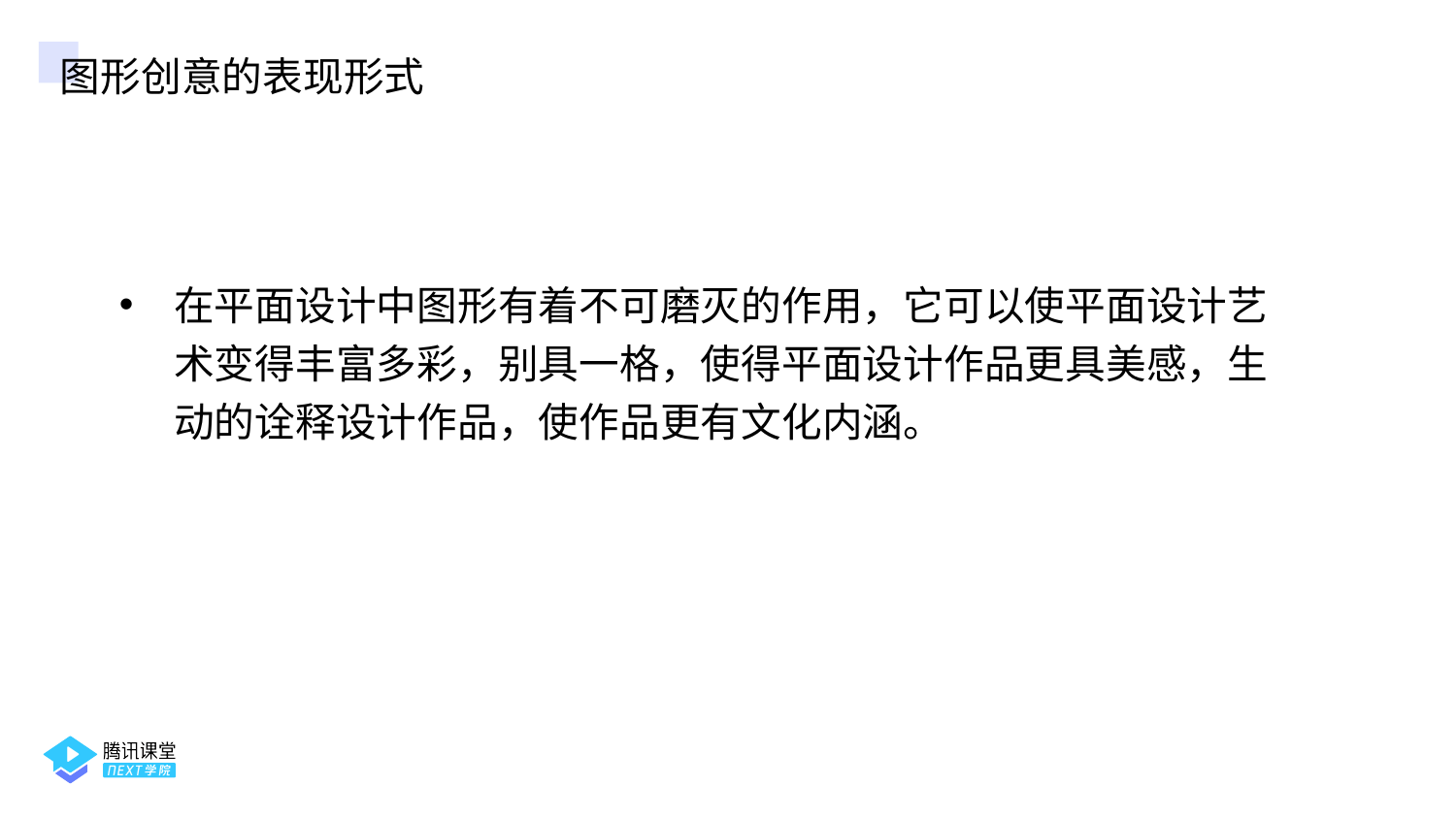

图形创意的表现形式
在平面设计中图形有着不可磨灭的作用，它可以使平面设计艺术变得丰富多彩，别具一格，使得平面设计作品更具美感，生动的诠释设计作品，使作品更有文化内涵。